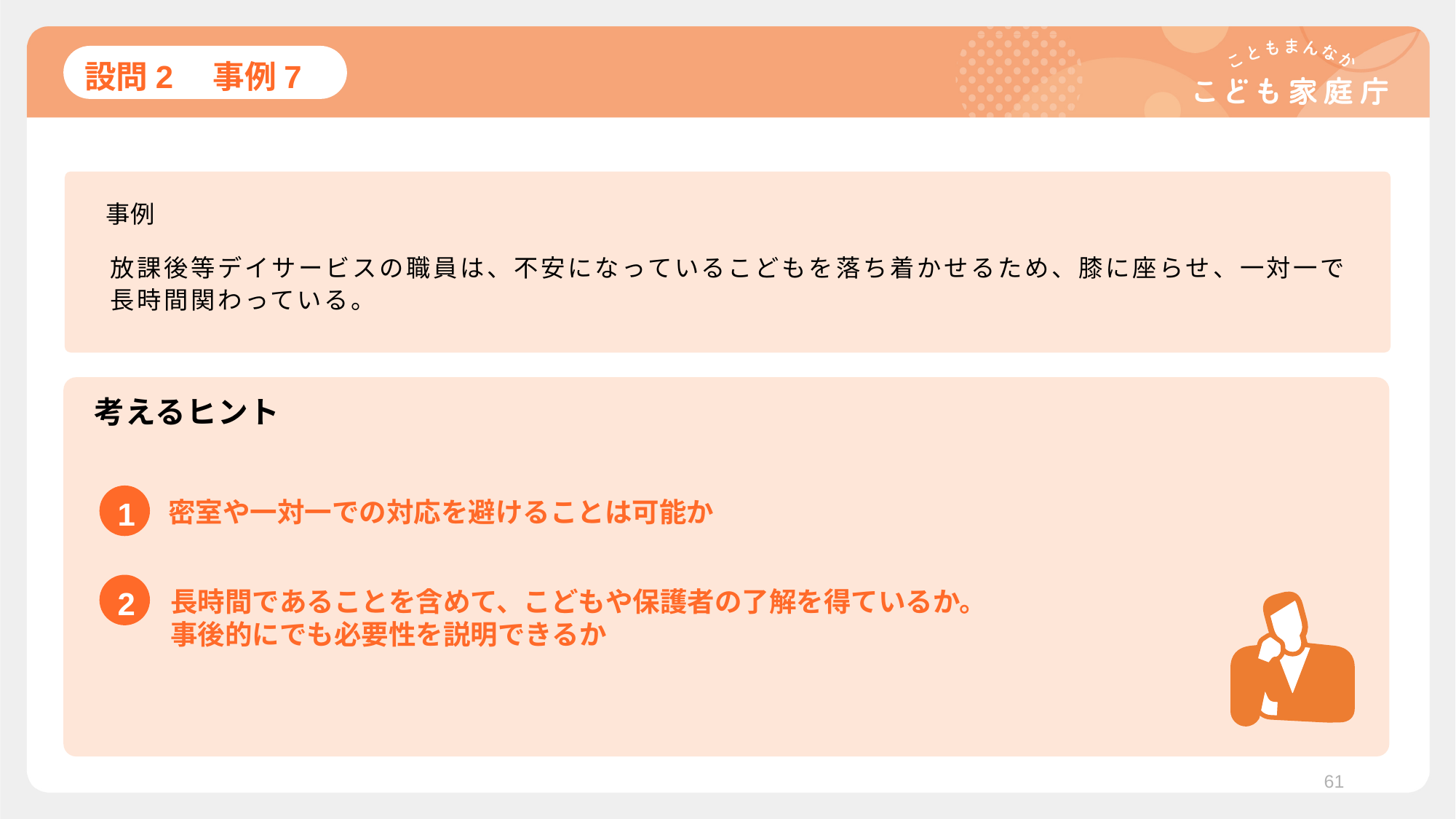

# 設問2　事例7

事例
放課後等デイサービスの職員は、不安になっているこどもを落ち着かせるため、膝に座らせ、一対一で長時間関わっている。

考えるヒント
1
密室や一対一での対応を避けることは可能か
2
長時間であることを含めて、こどもや保護者の了解を得ているか。
事後的にでも必要性を説明できるか

61